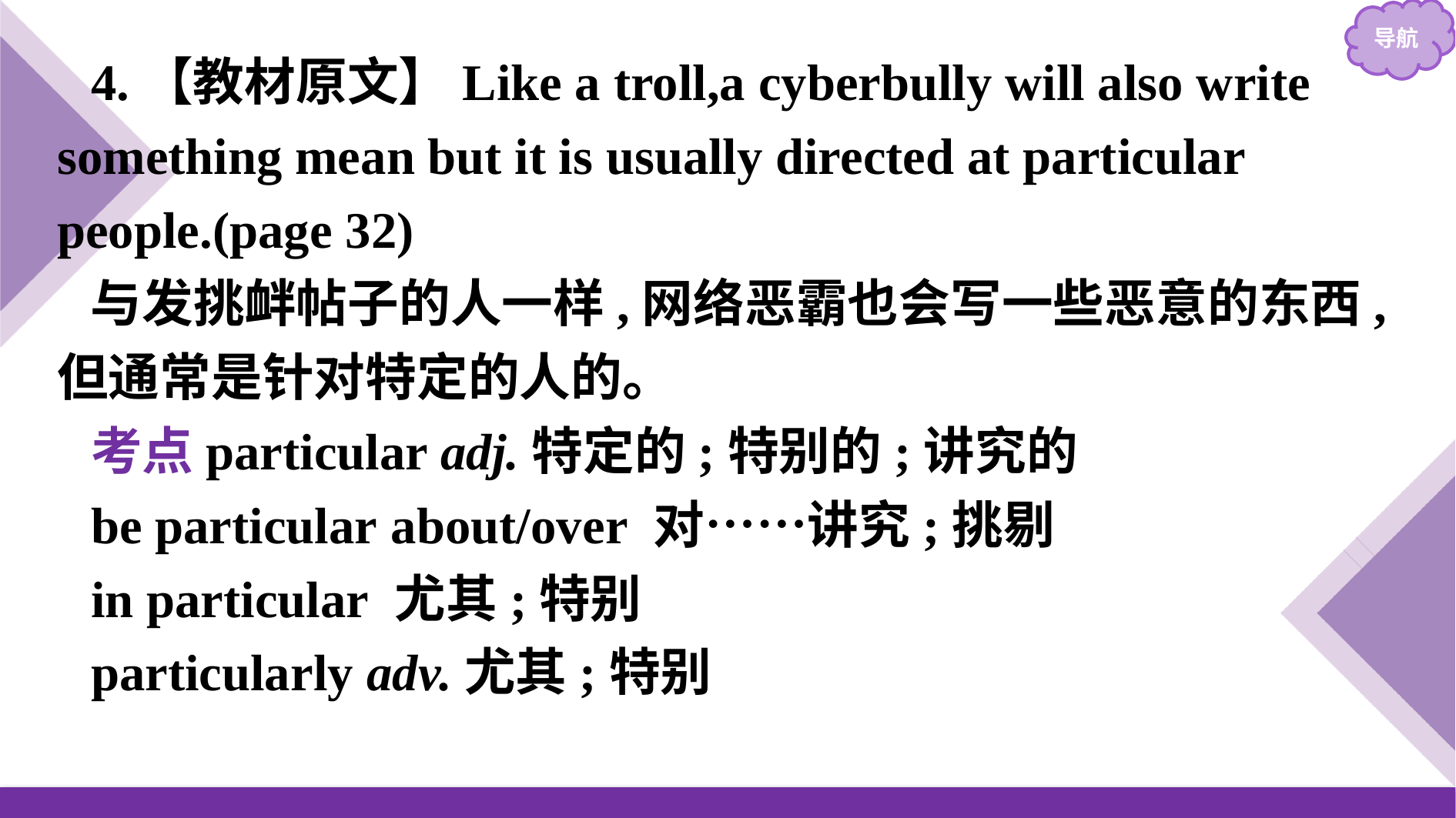

4.【教材原文】Like a troll,a cyberbully will also write something mean but it is usually directed at particular people.(page 32)
与发挑衅帖子的人一样,网络恶霸也会写一些恶意的东西,但通常是针对特定的人的。
考点particular adj.特定的;特别的;讲究的
be particular about/over 对……讲究;挑剔
in particular 尤其;特别
particularly adv.尤其;特别